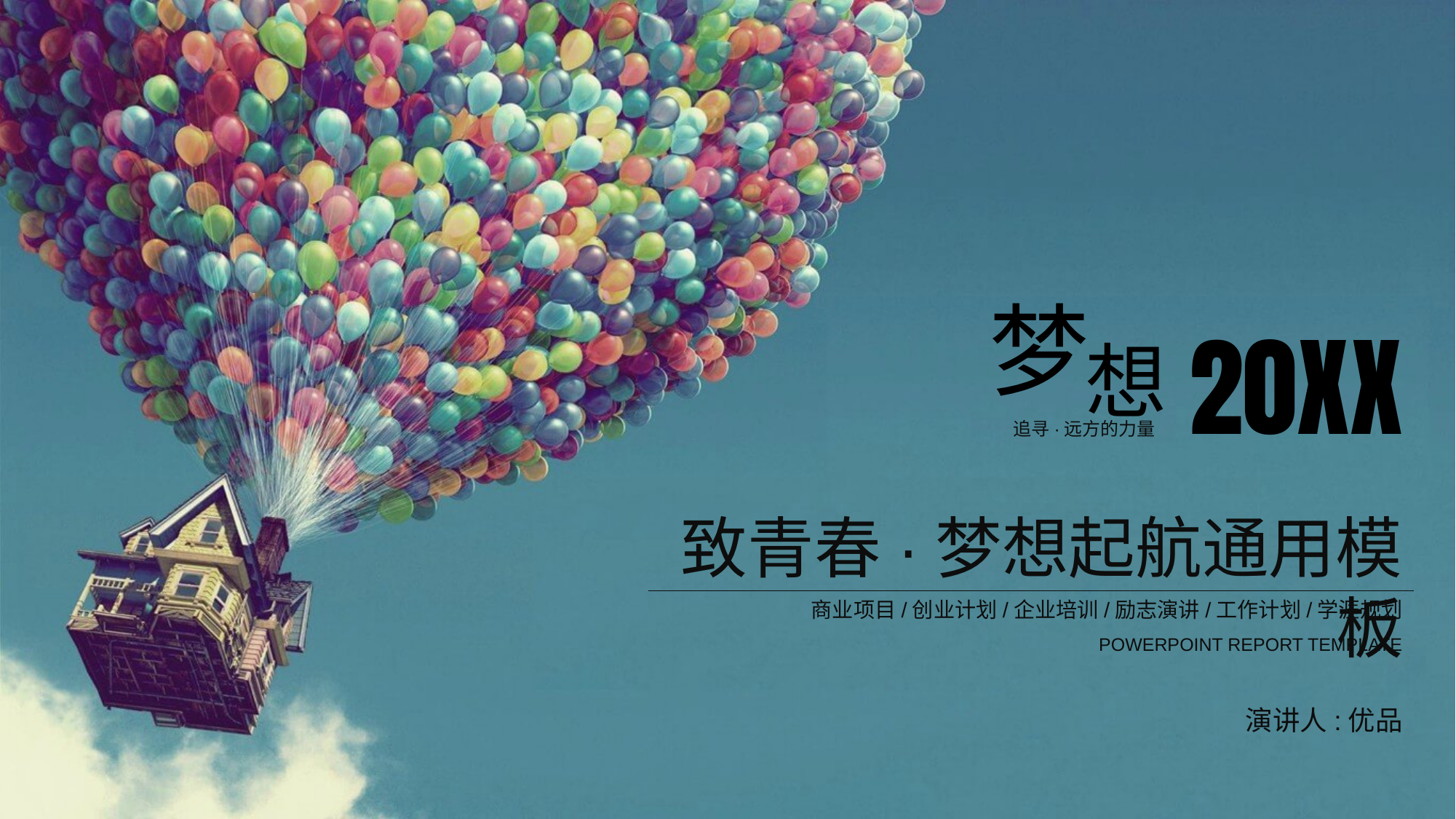

梦
想
追寻·远方的力量
20XX
致青春·梦想起航通用模板
商业项目/创业计划/企业培训/励志演讲/工作计划/学涯规划
POWERPOINT REPORT TEMPLATE
演讲人:优品